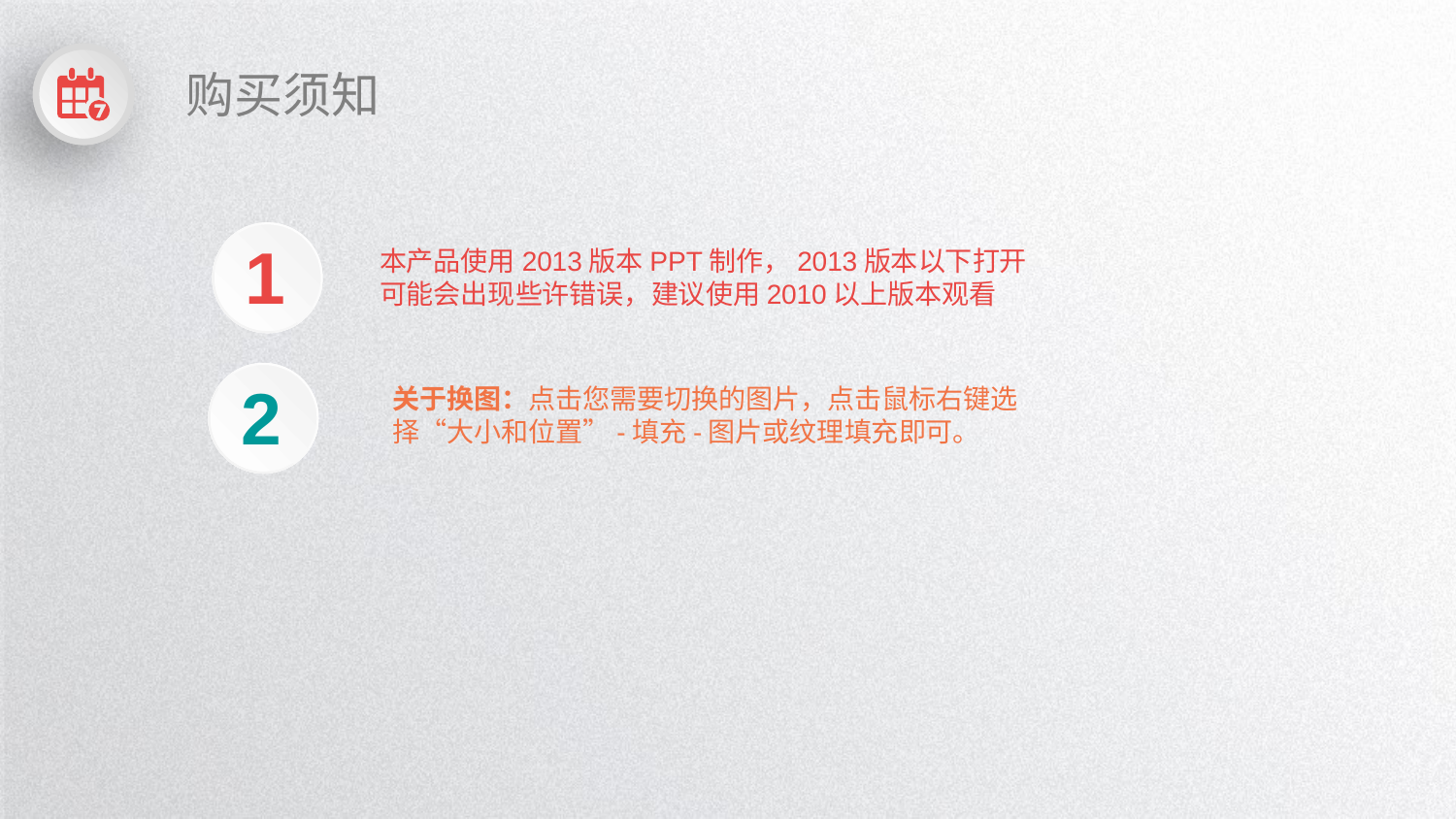

购买须知

1
本产品使用2013版本PPT制作，2013版本以下打开可能会出现些许错误，建议使用2010以上版本观看

2
关于换图：点击您需要切换的图片，点击鼠标右键选择“大小和位置”-填充-图片或纹理填充即可。